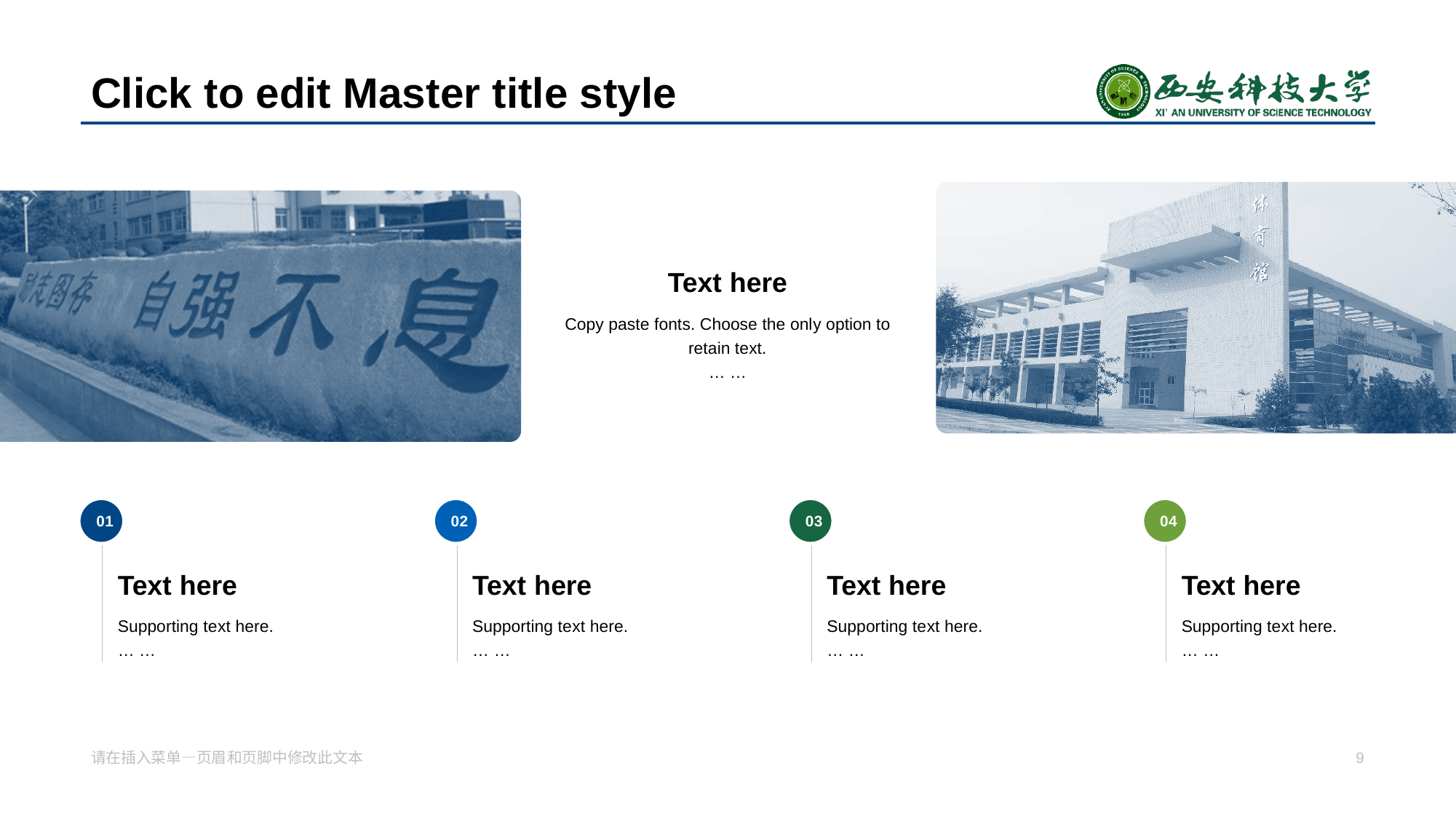

# Click to edit Mas ter title style

Text  here
Copy paste fonts. Choose the onl y option to retain text.
… …
0 1
0 2
0 3
0 4
Text  here
Text  here
Text  here
Text  here
Supporting te xt here.
… …
Supporting te xt here.
… …
Supporting te xt here.
… …
Supporting te xt here.
… …
请在插入菜单—页眉 和页脚中修改此文本
9